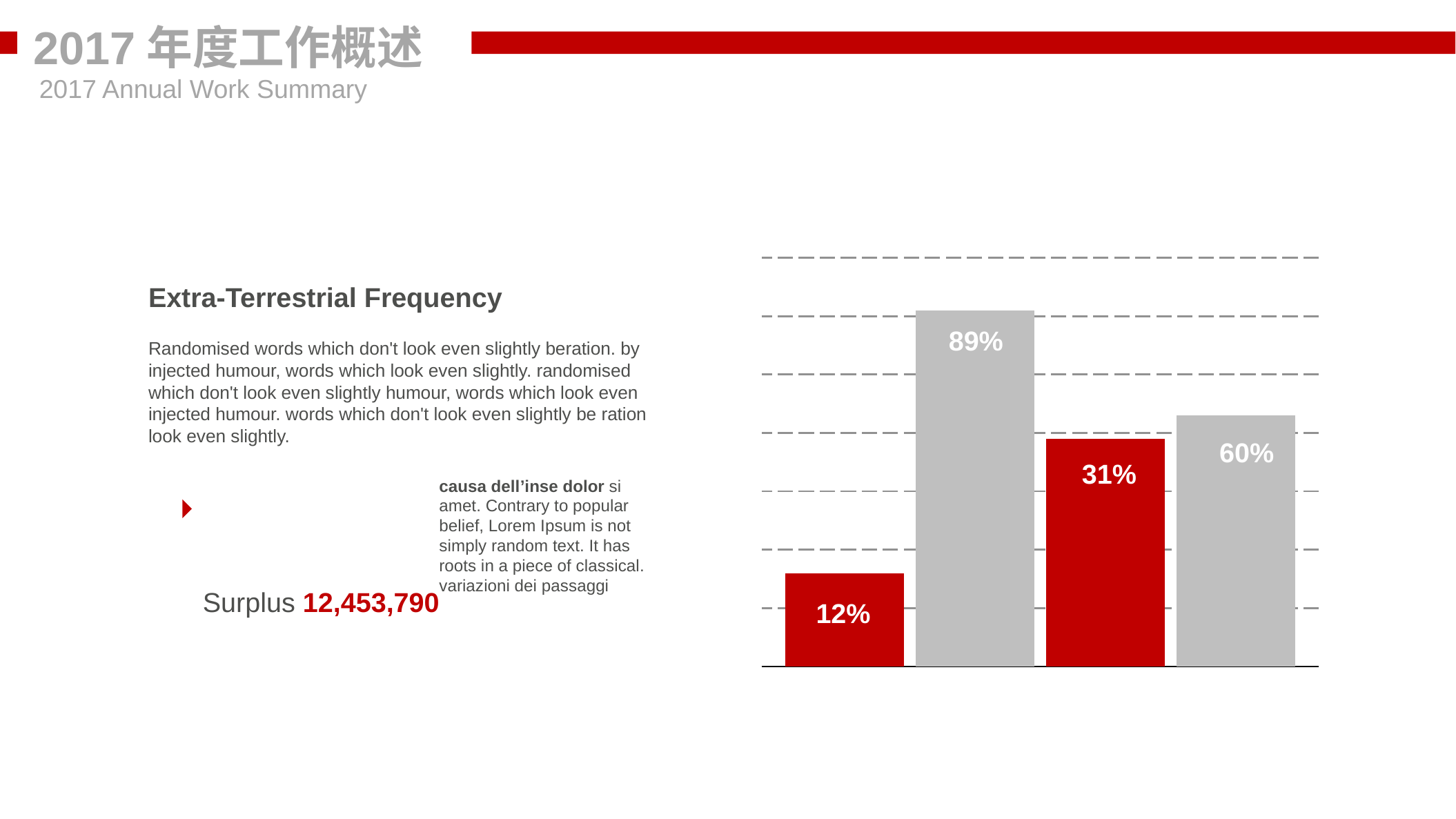

2017年度工作概述

2017 Annual Work Summary

### Chart

| Category | Harvard | Massachussets | Oxford | Cambridge |
|---|---|---|---|---|
| April | 32.0 | 122.0 | 78.0 | 86.0 |
Extra-Terrestrial Frequency
Randomised words which don't look even slightly beration. by injected humour, words which look even slightly. randomised which don't look even slightly humour, words which look even injected humour. words which don't look even slightly be ration look even slightly.
89%
60%
31%
causa dell’inse dolor si amet. Contrary to popular belief, Lorem Ipsum is not simply random text. It has roots in a piece of classical. variazioni dei passaggi

Surplus 12,453,790
12%